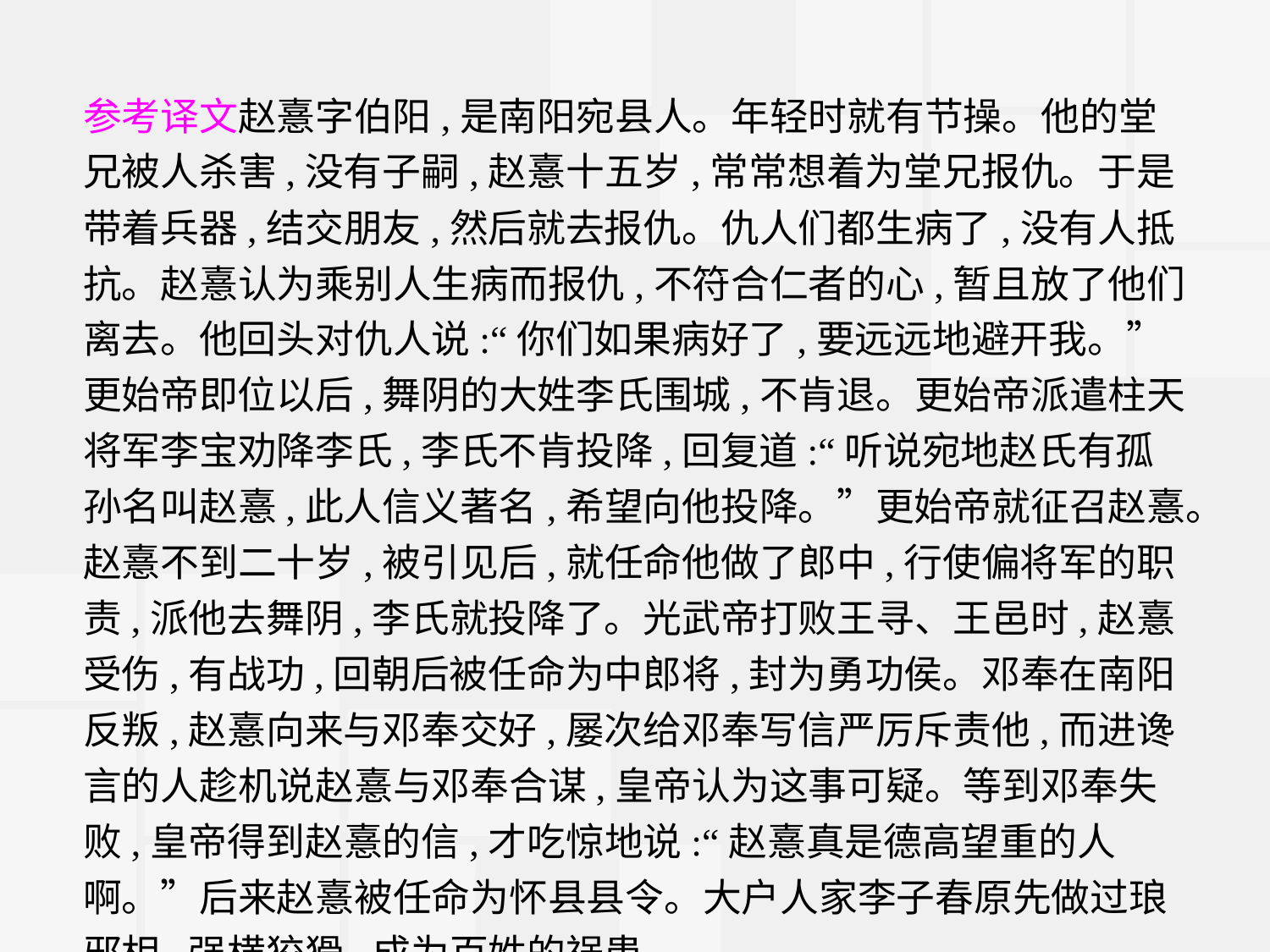

参考译文赵憙字伯阳,是南阳宛县人。年轻时就有节操。他的堂兄被人杀害,没有子嗣,赵憙十五岁,常常想着为堂兄报仇。于是带着兵器,结交朋友,然后就去报仇。仇人们都生病了,没有人抵抗。赵憙认为乘别人生病而报仇,不符合仁者的心,暂且放了他们离去。他回头对仇人说:“你们如果病好了,要远远地避开我。”更始帝即位以后,舞阴的大姓李氏围城,不肯退。更始帝派遣柱天将军李宝劝降李氏,李氏不肯投降,回复道:“听说宛地赵氏有孤孙名叫赵憙,此人信义著名,希望向他投降。”更始帝就征召赵憙。赵憙不到二十岁,被引见后,就任命他做了郎中,行使偏将军的职责,派他去舞阴,李氏就投降了。光武帝打败王寻、王邑时,赵憙受伤,有战功,回朝后被任命为中郎将,封为勇功侯。邓奉在南阳反叛,赵憙向来与邓奉交好,屡次给邓奉写信严厉斥责他,而进谗言的人趁机说赵憙与邓奉合谋,皇帝认为这事可疑。等到邓奉失败,皇帝得到赵憙的信,才吃惊地说:“赵憙真是德高望重的人啊。”后来赵憙被任命为怀县县令。大户人家李子春原先做过琅邪相,强横狡猾,成为百姓的祸患。